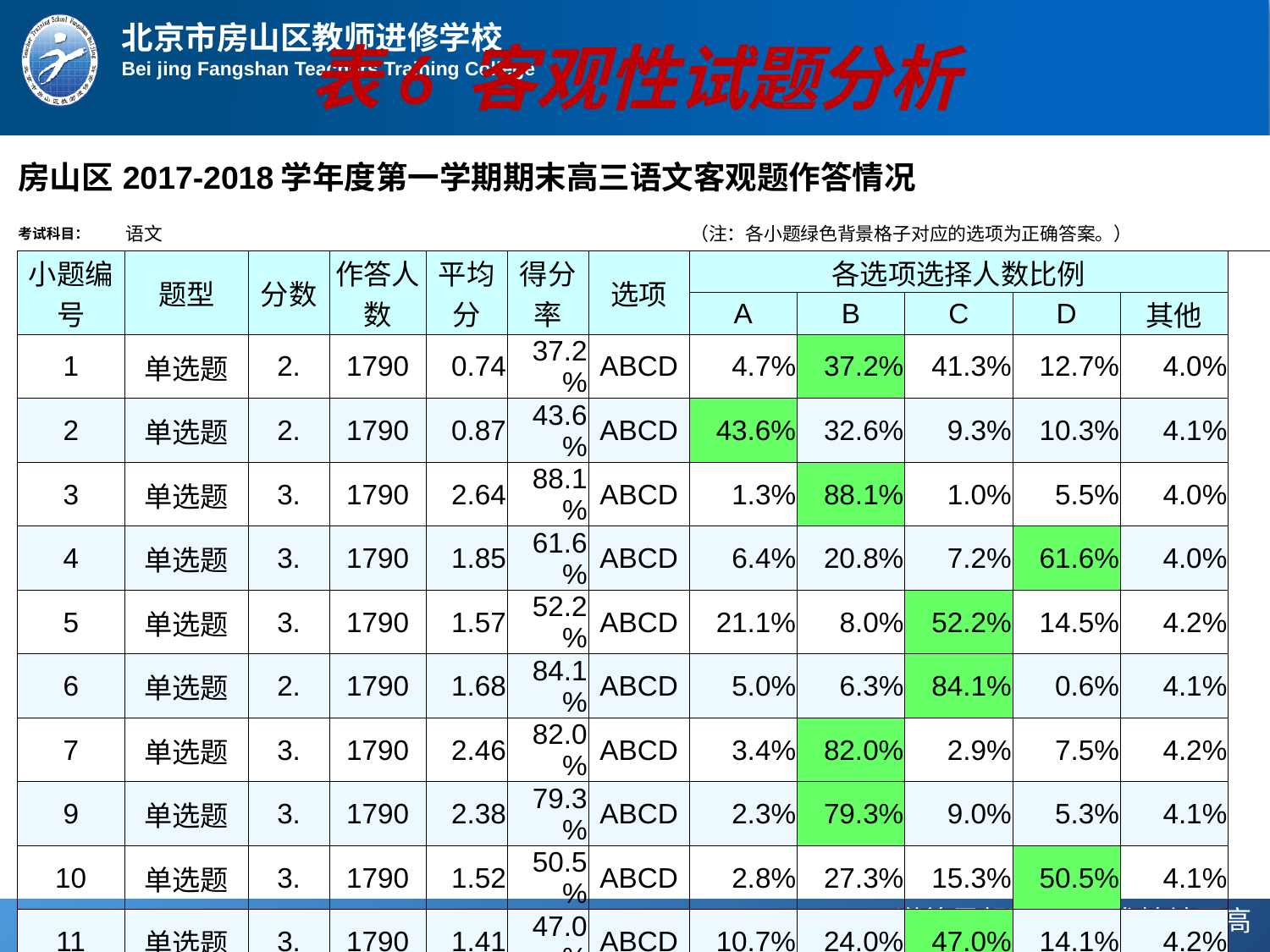

# 表6 客观性试题分析
|  | 房山区2017-2018学年度第一学期期末高三语文客观题作答情况 |  |  |  |  |  |  |  |  |  |  |  |  |
| --- | --- | --- | --- | --- | --- | --- | --- | --- | --- | --- | --- | --- | --- |
|  | 考试科目： | 语文 |  |  |  |  |  | （注：各小题绿色背景格子对应的选项为正确答案。） |  |  |  |  |  |
|  | 小题编号 | 题型 | 分数 | 作答人数 | 平均分 | 得分率 | 选项 | 各选项选择人数比例 |  |  |  |  |  |
|  |  |  |  |  |  |  |  | A | B | C | D | 其他 |  |
|  | 1 | 单选题 | 2. | 1790 | 0.74 | 37.2% | ABCD | 4.7% | 37.2% | 41.3% | 12.7% | 4.0% |  |
|  | 2 | 单选题 | 2. | 1790 | 0.87 | 43.6% | ABCD | 43.6% | 32.6% | 9.3% | 10.3% | 4.1% |  |
|  | 3 | 单选题 | 3. | 1790 | 2.64 | 88.1% | ABCD | 1.3% | 88.1% | 1.0% | 5.5% | 4.0% |  |
|  | 4 | 单选题 | 3. | 1790 | 1.85 | 61.6% | ABCD | 6.4% | 20.8% | 7.2% | 61.6% | 4.0% |  |
|  | 5 | 单选题 | 3. | 1790 | 1.57 | 52.2% | ABCD | 21.1% | 8.0% | 52.2% | 14.5% | 4.2% |  |
|  | 6 | 单选题 | 2. | 1790 | 1.68 | 84.1% | ABCD | 5.0% | 6.3% | 84.1% | 0.6% | 4.1% |  |
|  | 7 | 单选题 | 3. | 1790 | 2.46 | 82.0% | ABCD | 3.4% | 82.0% | 2.9% | 7.5% | 4.2% |  |
|  | 9 | 单选题 | 3. | 1790 | 2.38 | 79.3% | ABCD | 2.3% | 79.3% | 9.0% | 5.3% | 4.1% |  |
|  | 10 | 单选题 | 3. | 1790 | 1.52 | 50.5% | ABCD | 2.8% | 27.3% | 15.3% | 50.5% | 4.1% |  |
|  | 11 | 单选题 | 3. | 1790 | 1.41 | 47.0% | ABCD | 10.7% | 24.0% | 47.0% | 14.1% | 4.2% |  |
|  | 13 | 单选题 | 3. | 1790 | 0.94 | 31.5% | ABCD | 31.5% | 4.1% | 30.7% | 28.9% | 4.8% |  |
|  | 15 | 单选题 | 3. | 1790 | 1.55 | 51.6% | ABCD | 9.2% | 13.6% | 51.6% | 21.3% | 4.2% |  |
|  | 16 | 单选题 | 3. | 1790 | 0.61 | 20.4% | ABCD | 18.7% | 20.4% | 49.5% | 7.2% | 4.2% |  |
|  | 19 | 单选题 | 3. | 1790 | 2.54 | 84.7% | ABCD | 6.5% | 84.7% | 3.0% | 1.2% | 4.7% |  |
|  | 20 | 单选题 | 3. | 1790 | 2.53 | 84.5% | ABCD | 6.6% | 2.8% | 1.3% | 84.5% | 4.8% |  |
|  | 24 | 单选题 | 3. | 1790 | 2.20 | 73.5% | ABCD | 73.5% | 8.6% | 9.1% | 4.0% | 4.9% |  |